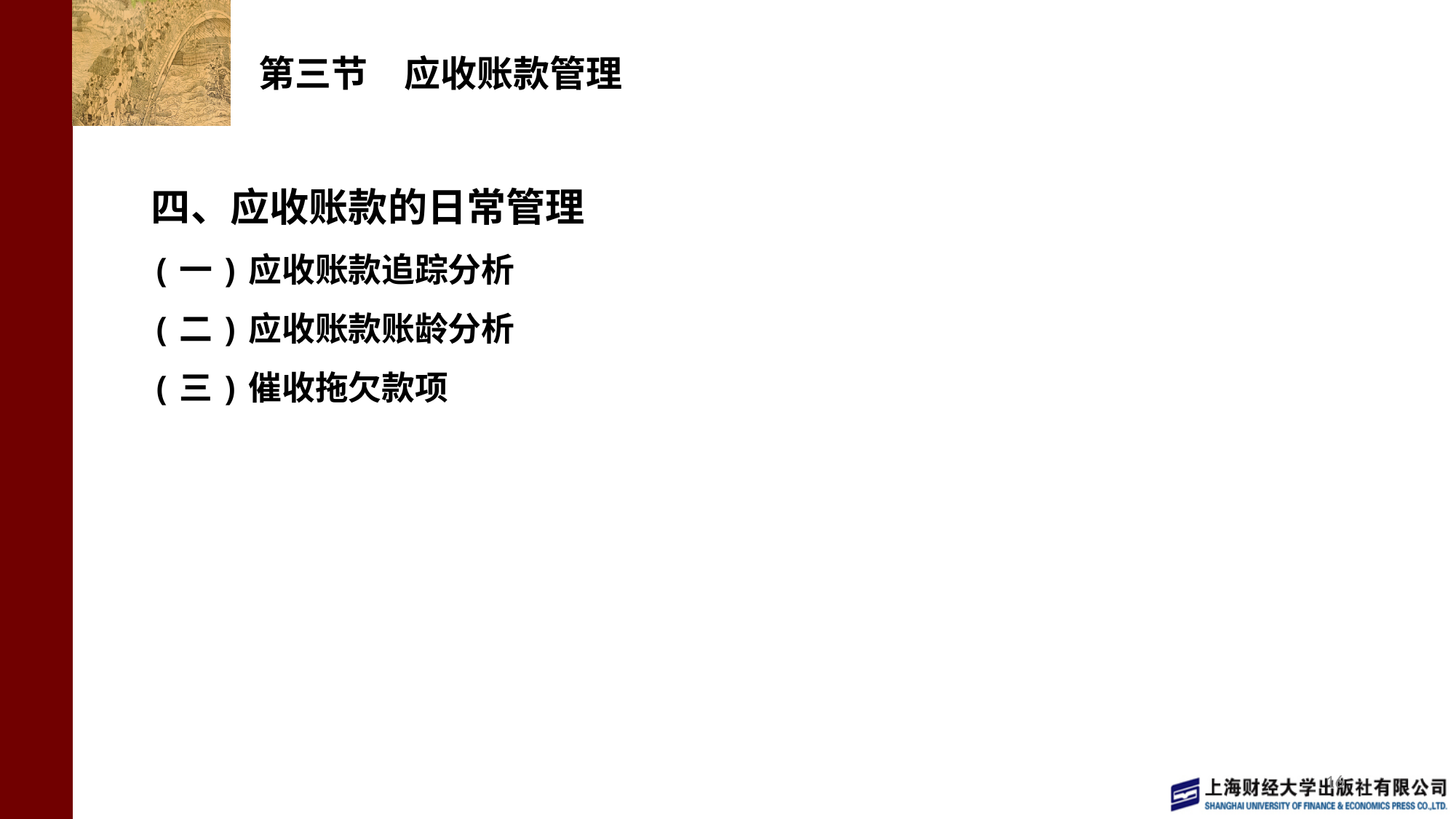

# 第三节　应收账款管理
四、应收账款的日常管理
(一)应收账款追踪分析
(二)应收账款账龄分析
(三)催收拖欠款项

16